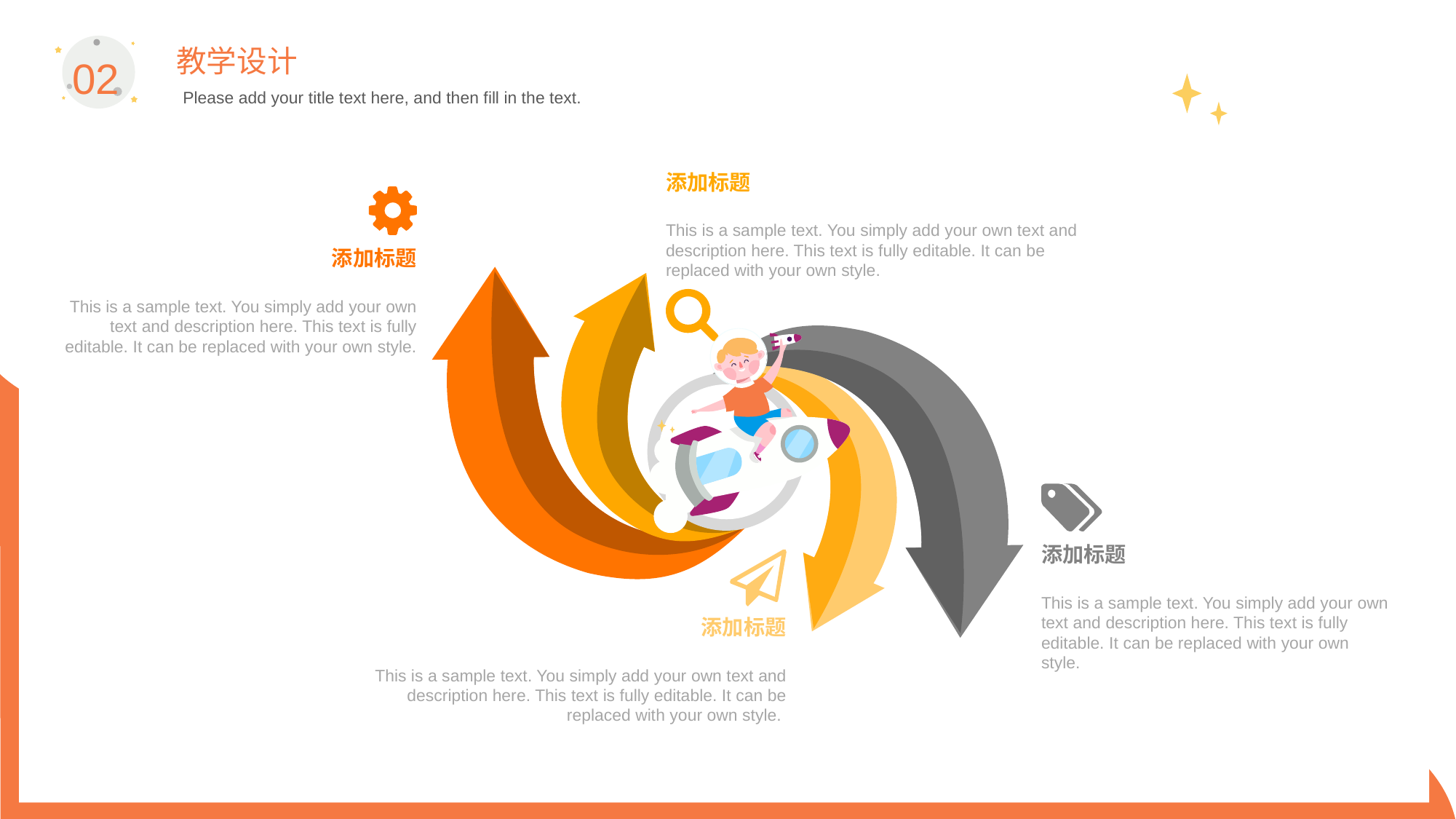

教学设计
02
Please add your title text here, and then fill in the text.

添加标题
This is a sample text. You simply add your own text and description here. This text is fully editable. It can be replaced with your own style.

添加标题
This is a sample text. You simply add your own text and description here. This text is fully editable. It can be replaced with your own style.

添加标题
This is a sample text. You simply add your own text and description here. This text is fully editable. It can be replaced with your own style.

添加标题
This is a sample text. You simply add your own text and description here. This text is fully editable. It can be replaced with your own style.